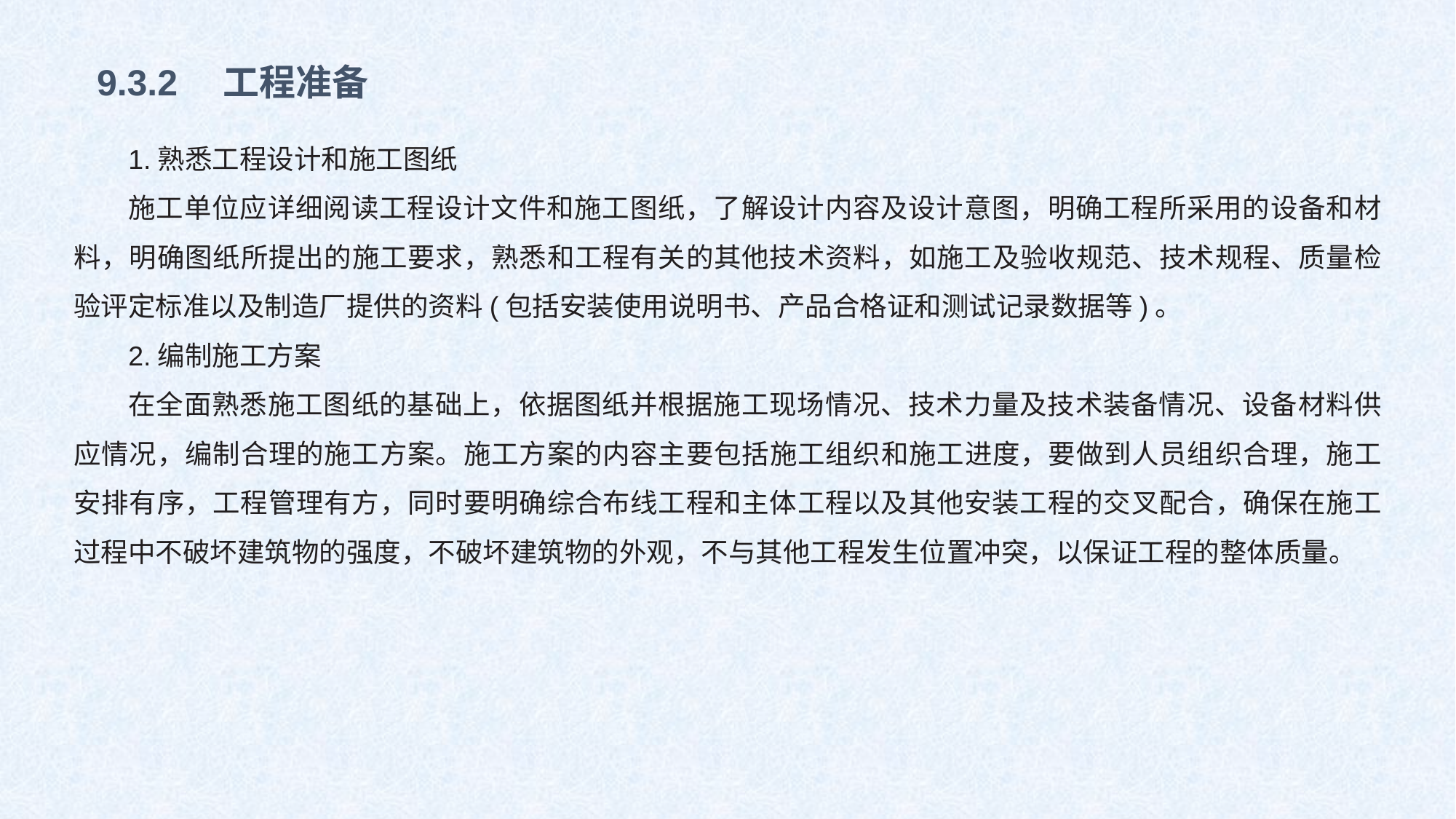

9.3.2　工程准备
1.熟悉工程设计和施工图纸
施工单位应详细阅读工程设计文件和施工图纸，了解设计内容及设计意图，明确工程所采用的设备和材料，明确图纸所提出的施工要求，熟悉和工程有关的其他技术资料，如施工及验收规范、技术规程、质量检验评定标准以及制造厂提供的资料(包括安装使用说明书、产品合格证和测试记录数据等)。
2.编制施工方案
在全面熟悉施工图纸的基础上，依据图纸并根据施工现场情况、技术力量及技术装备情况、设备材料供应情况，编制合理的施工方案。施工方案的内容主要包括施工组织和施工进度，要做到人员组织合理，施工安排有序，工程管理有方，同时要明确综合布线工程和主体工程以及其他安装工程的交叉配合，确保在施工过程中不破坏建筑物的强度，不破坏建筑物的外观，不与其他工程发生位置冲突，以保证工程的整体质量。